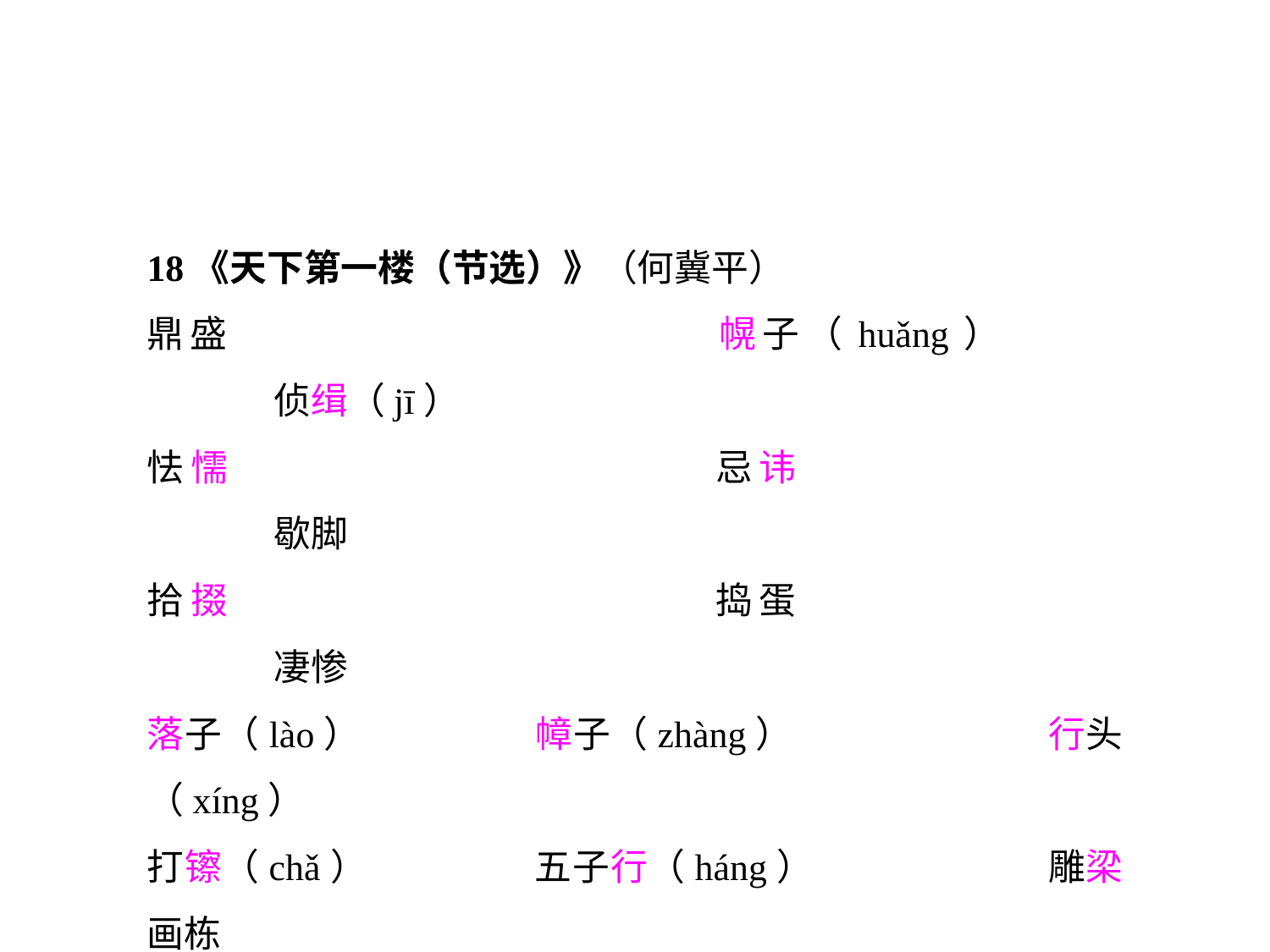

18《天下第一楼（节选）》（何冀平）
鼎盛			  	 幌子（huǎng）		侦缉（jī）
怯懦			   	忌讳				歇脚
拾掇			   	捣蛋				凄惨
落子（lào）	   	幛子（zhàng）		行头（xíng）
打镲（chǎ）	   	五子行（háng）		雕梁画栋
赫赫扬扬		   	咬牙跺脚（duò）		另请高明
骂骂咧咧（liē）